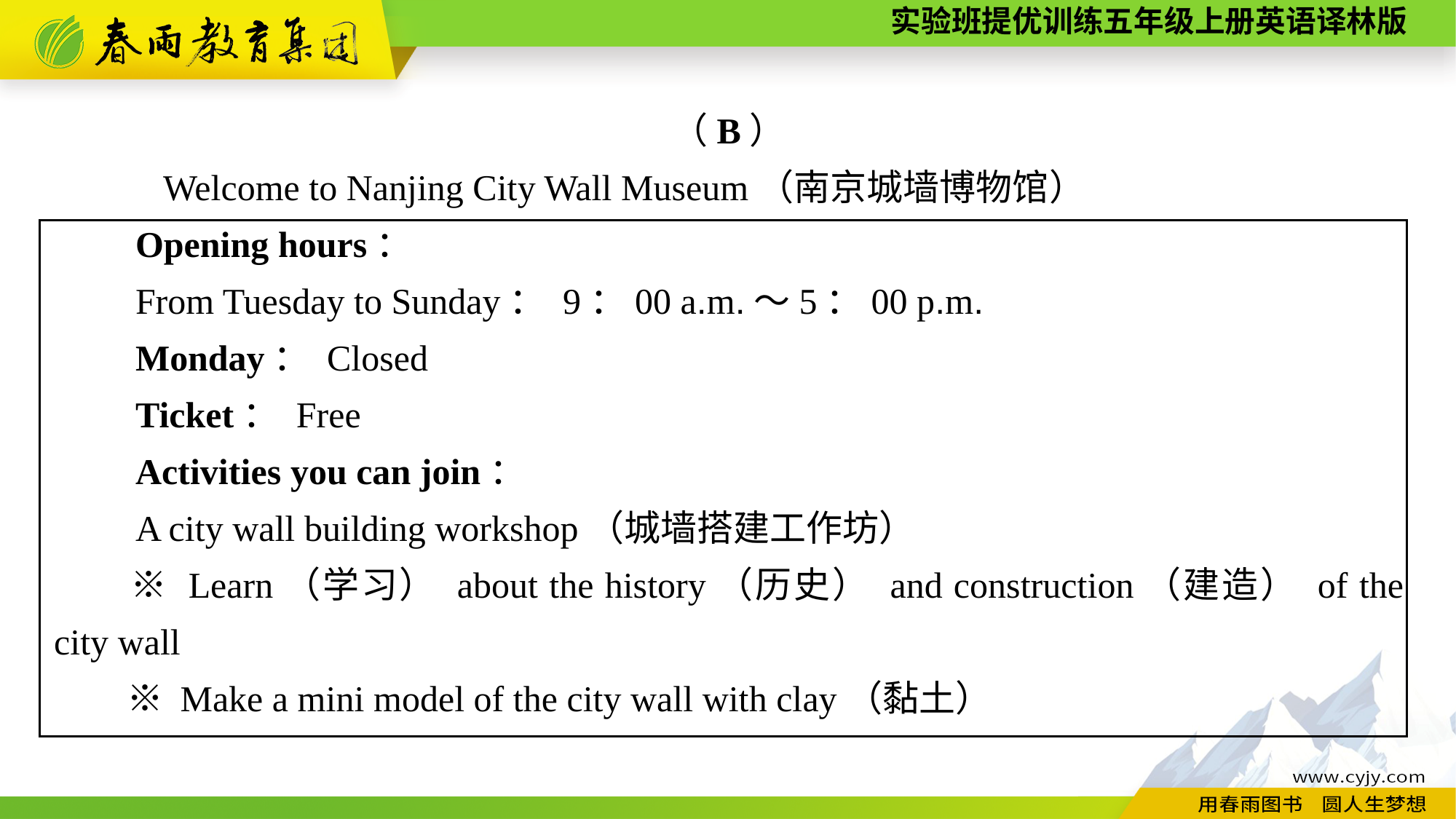

（B）
	Welcome to Nanjing City Wall Museum（南京城墙博物馆）
　　Opening hours：
　　From Tuesday to Sunday： 9：00 a.m.～5：00 p.m.
　　Monday： Closed
　　Ticket： Free
　　Activities you can join：
　　A city wall building workshop（城墙搭建工作坊）
　　※ Learn（学习） about the history（历史） and construction（建造） of the city wall
　　※ Make a mini model of the city wall with clay（黏土）